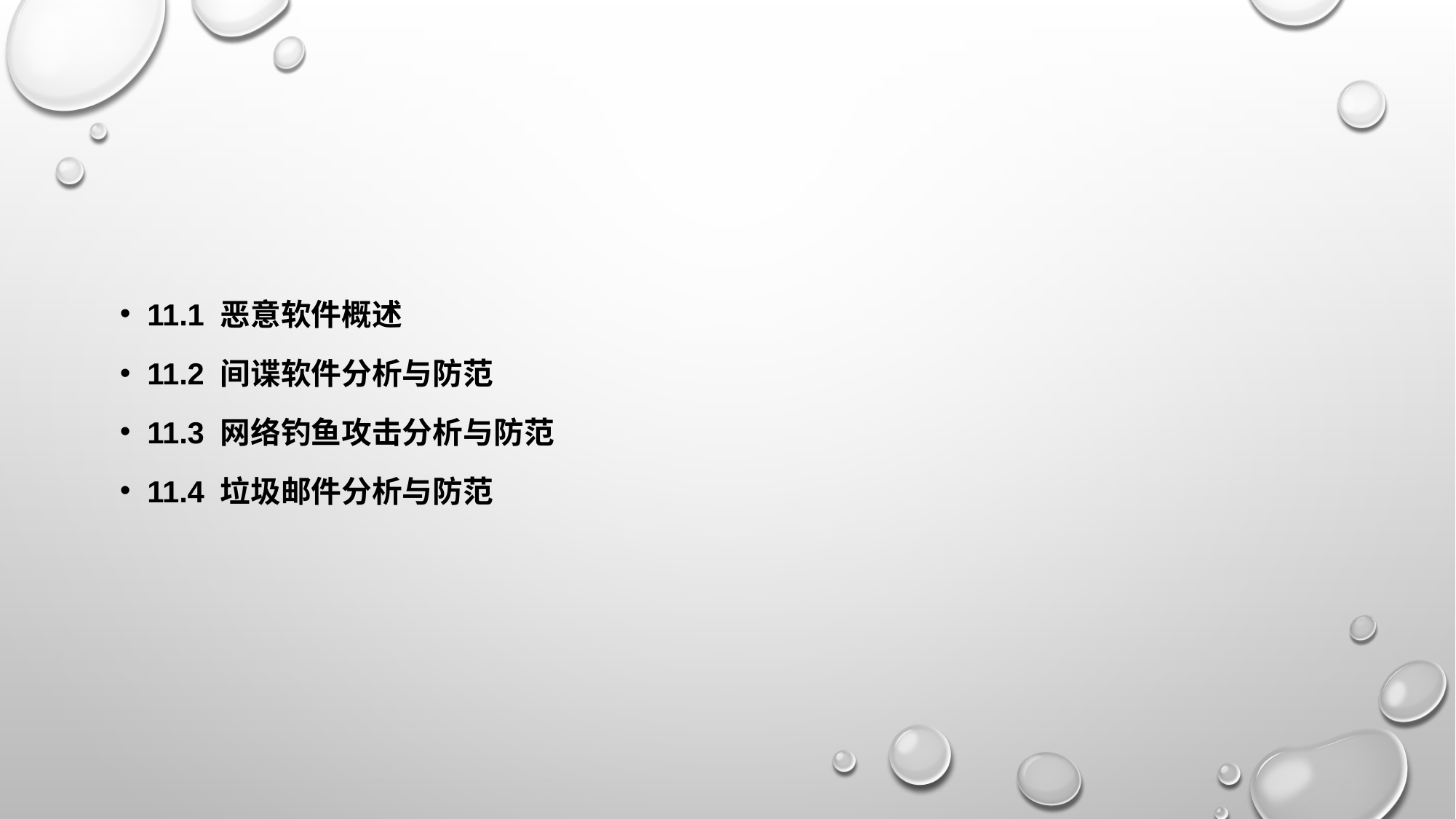

#
11.1 恶意软件概述
11.2 间谍软件分析与防范
11.3 网络钓鱼攻击分析与防范
11.4 垃圾邮件分析与防范